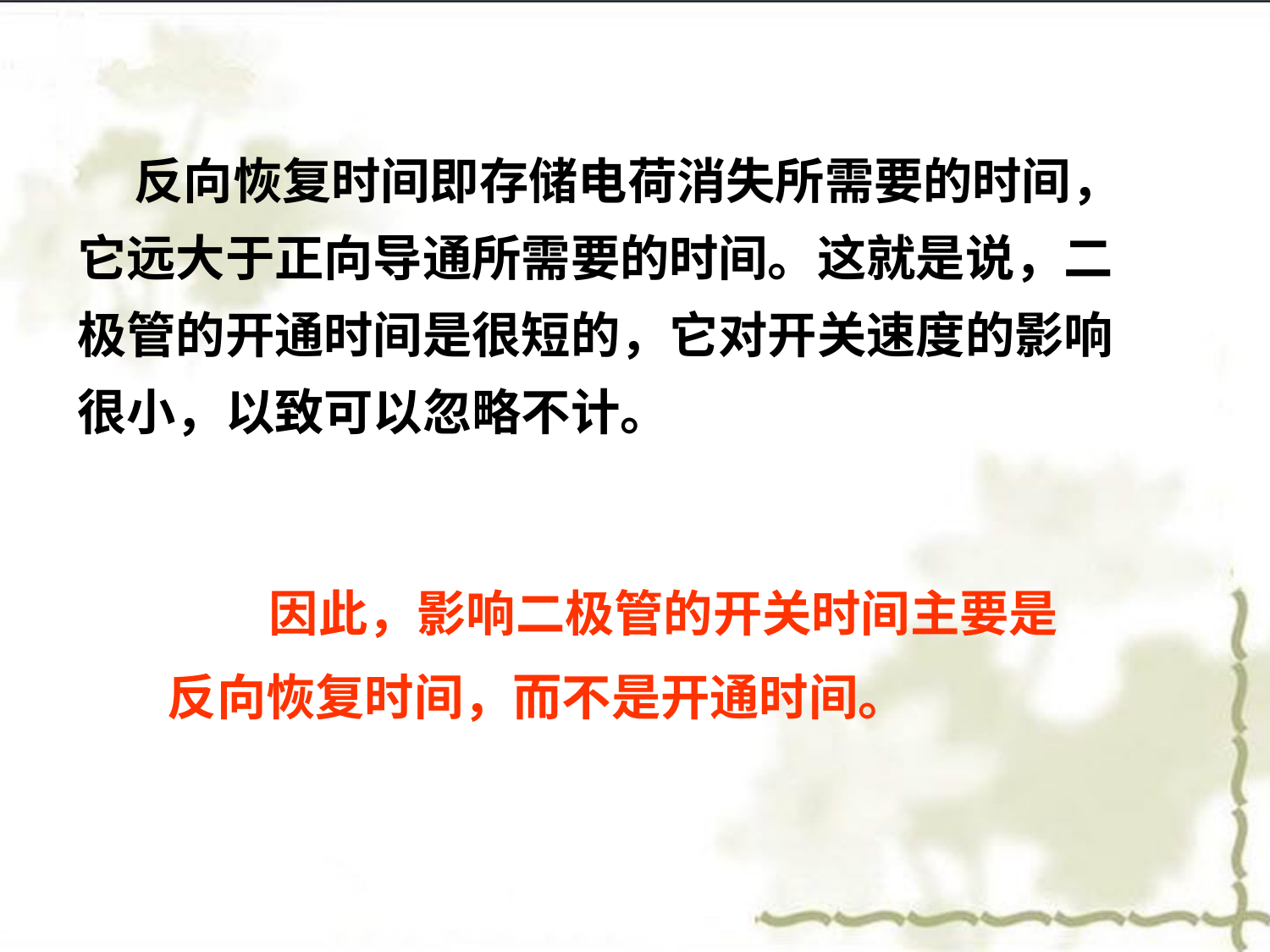

反向恢复时间即存储电荷消失所需要的时间，它远大于正向导通所需要的时间。这就是说，二极管的开通时间是很短的，它对开关速度的影响很小，以致可以忽略不计。
        因此，影响二极管的开关时间主要是
反向恢复时间，而不是开通时间。